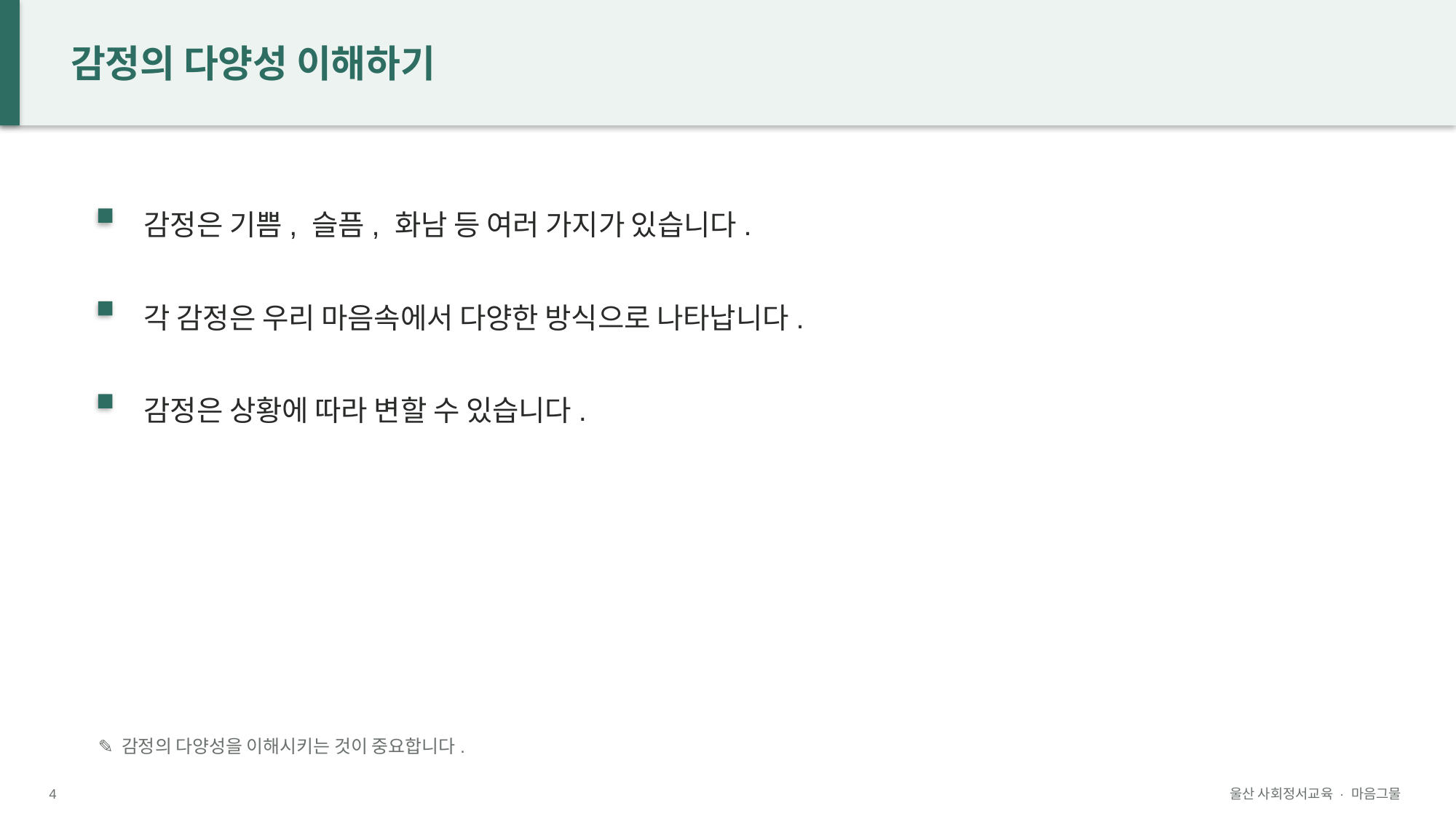

감정의 다양성 이해하기
감정은 기쁨, 슬픔, 화남 등 여러 가지가 있습니다.

각 감정은 우리 마음속에서 다양한 방식으로 나타납니다.

감정은 상황에 따라 변할 수 있습니다.

✎ 감정의 다양성을 이해시키는 것이 중요합니다.
4
울산 사회정서교육 · 마음그물